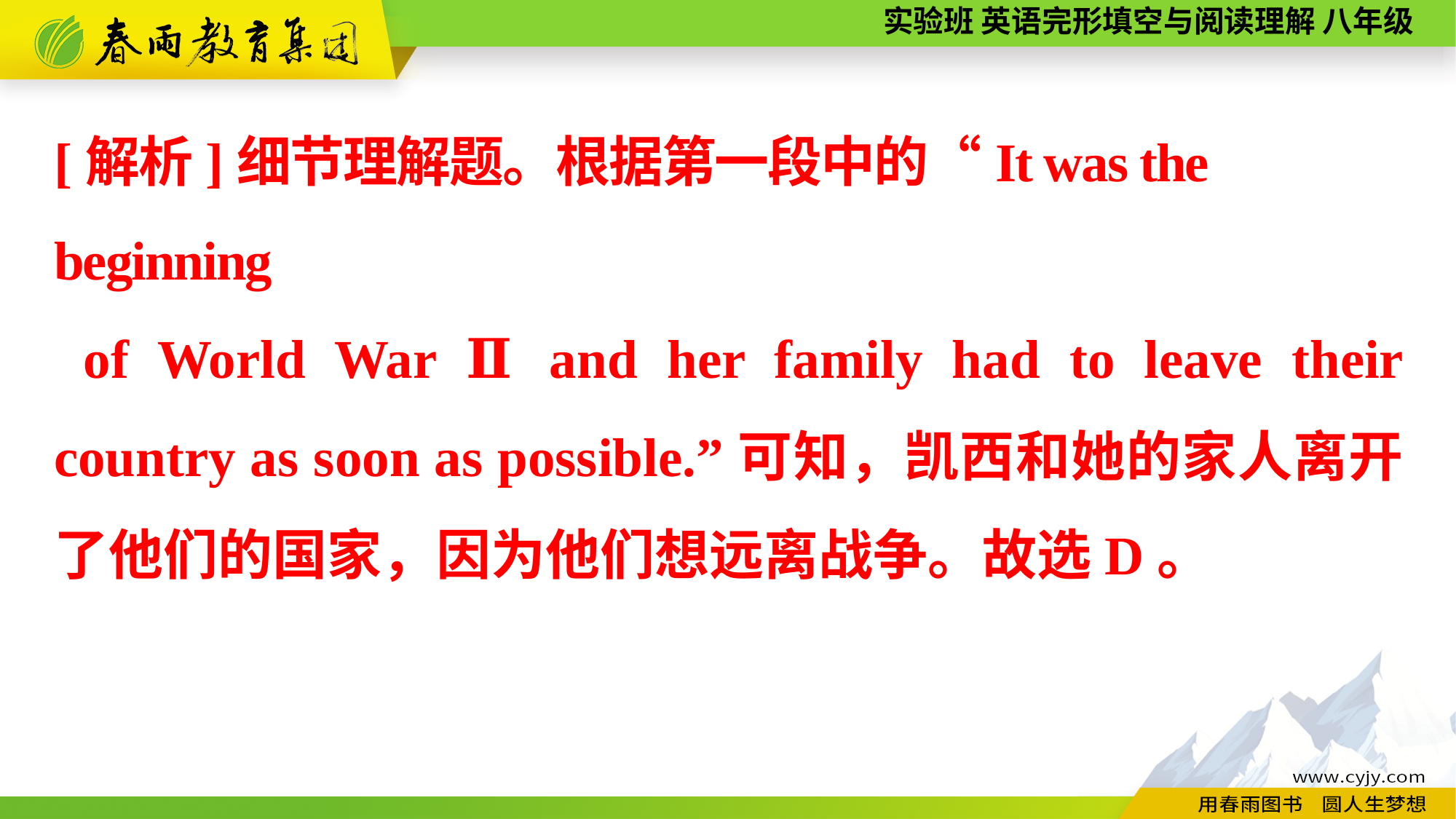

[解析]细节理解题。根据第一段中的“It was the beginning
 of World War Ⅱ and her family had to leave their country as soon as possible.”可知，凯西和她的家人离开了他们的国家，因为他们想远离战争。故选D。